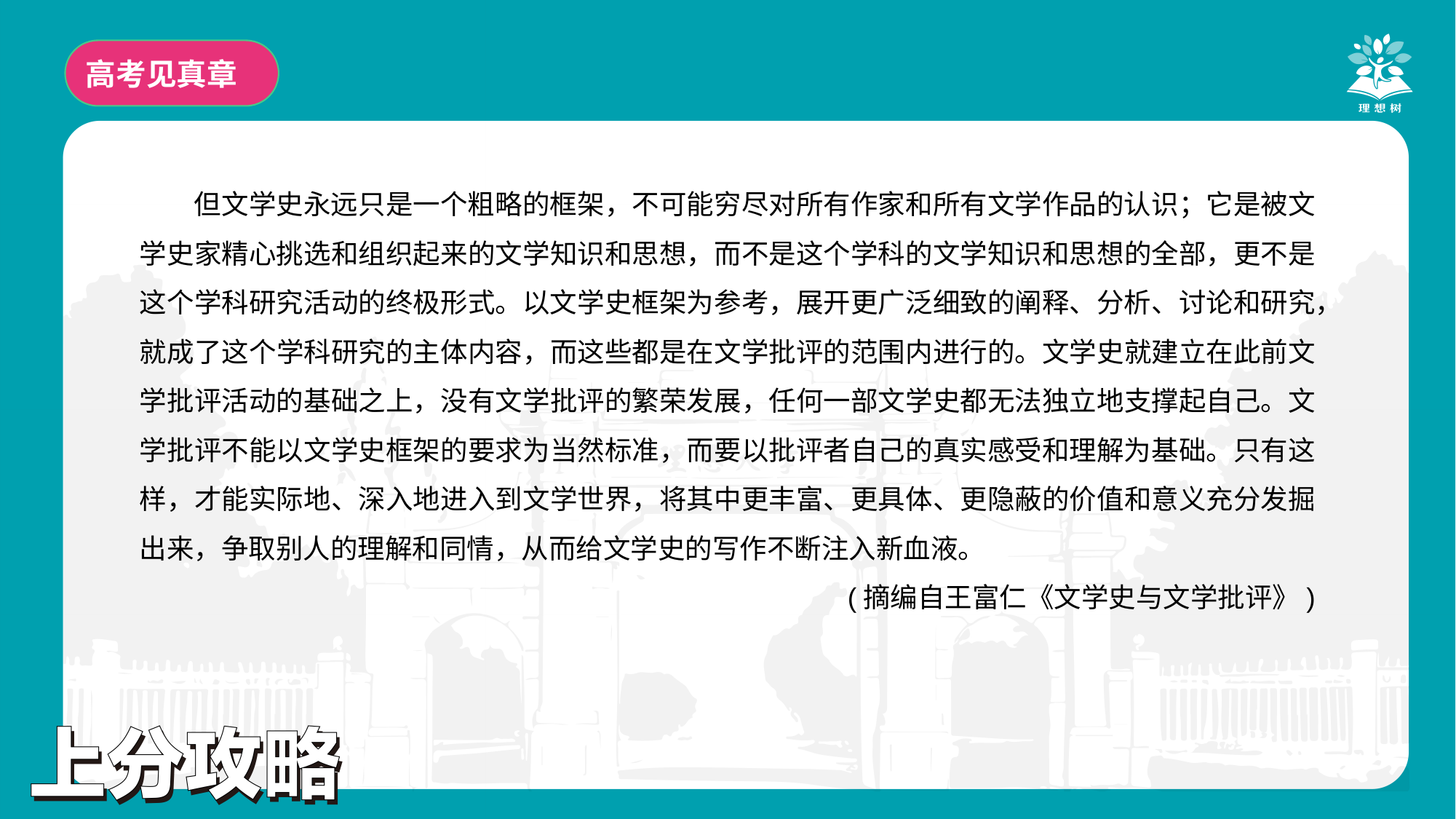

高考见真章
但文学史永远只是一个粗略的框架，不可能穷尽对所有作家和所有文学作品的认识；它是被文学史家精心挑选和组织起来的文学知识和思想，而不是这个学科的文学知识和思想的全部，更不是这个学科研究活动的终极形式。以文学史框架为参考，展开更广泛细致的阐释、分析、讨论和研究，就成了这个学科研究的主体内容，而这些都是在文学批评的范围内进行的。文学史就建立在此前文学批评活动的基础之上，没有文学批评的繁荣发展，任何一部文学史都无法独立地支撑起自己。文学批评不能以文学史框架的要求为当然标准，而要以批评者自己的真实感受和理解为基础。只有这样，才能实际地、深入地进入到文学世界，将其中更丰富、更具体、更隐蔽的价值和意义充分发掘出来，争取别人的理解和同情，从而给文学史的写作不断注入新血液。
(摘编自王富仁《文学史与文学批评》)